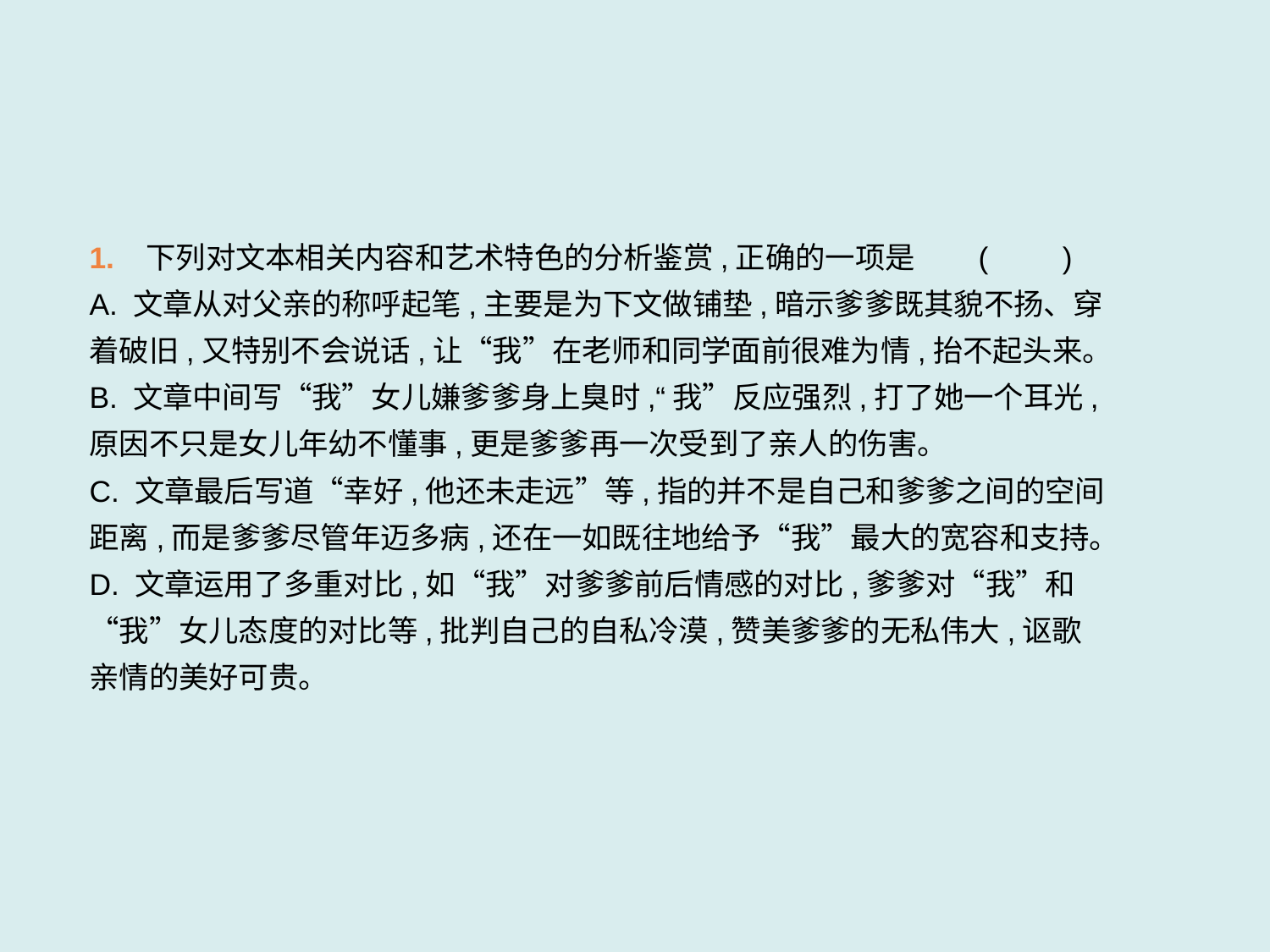

1.   下列对文本相关内容和艺术特色的分析鉴赏,正确的一项是	(　　)
A. 文章从对父亲的称呼起笔,主要是为下文做铺垫,暗示爹爹既其貌不扬、穿着破旧,又特别不会说话,让“我”在老师和同学面前很难为情,抬不起头来。
B. 文章中间写“我”女儿嫌爹爹身上臭时,“我”反应强烈,打了她一个耳光,原因不只是女儿年幼不懂事,更是爹爹再一次受到了亲人的伤害。
C. 文章最后写道“幸好,他还未走远”等,指的并不是自己和爹爹之间的空间距离,而是爹爹尽管年迈多病,还在一如既往地给予“我”最大的宽容和支持。
D. 文章运用了多重对比,如“我”对爹爹前后情感的对比,爹爹对“我”和“我”女儿态度的对比等,批判自己的自私冷漠,赞美爹爹的无私伟大,讴歌亲情的美好可贵。